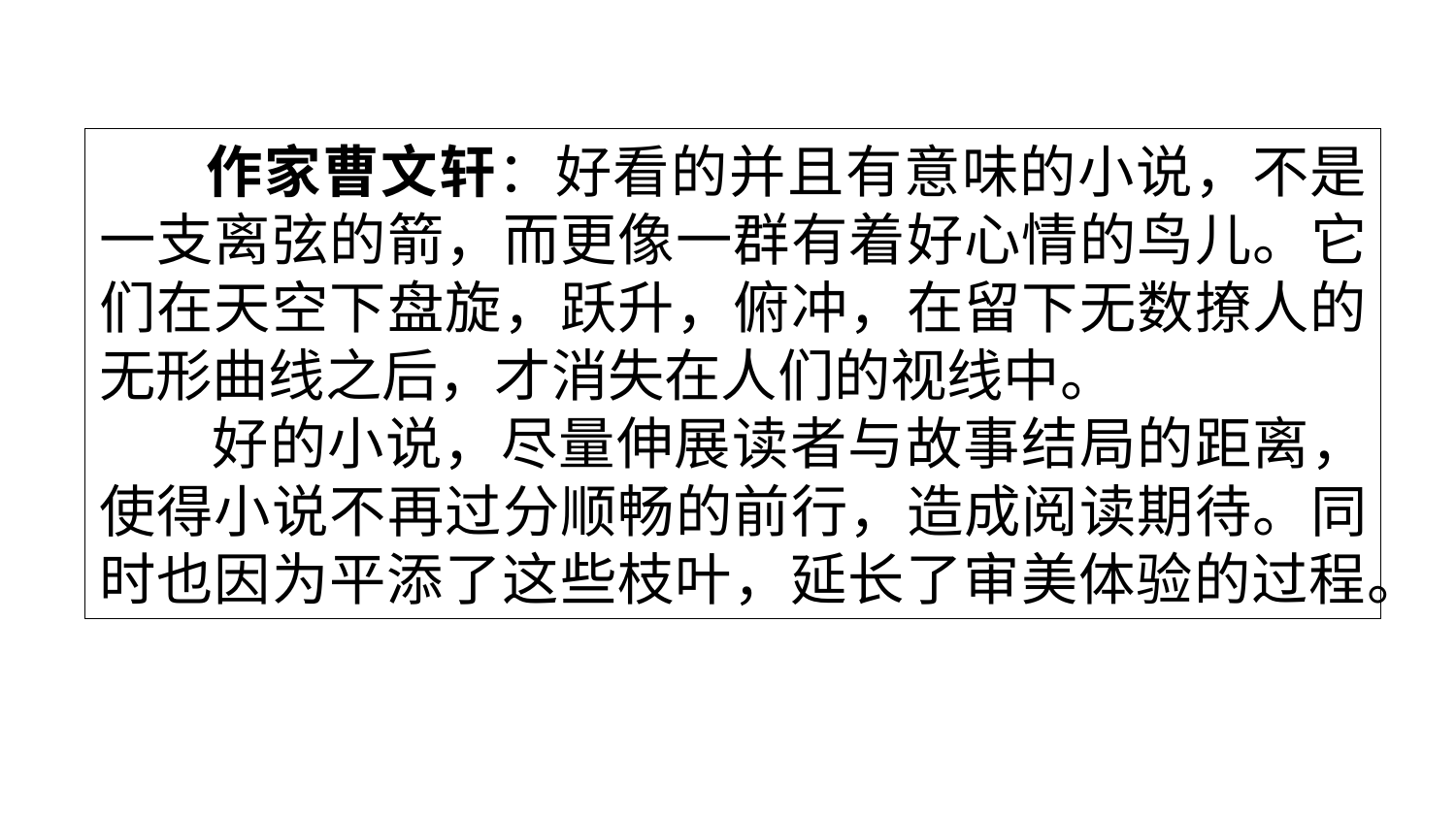

作家曹文轩：好看的并且有意味的小说，不是一支离弦的箭，而更像一群有着好心情的鸟儿。它们在天空下盘旋，跃升，俯冲，在留下无数撩人的无形曲线之后，才消失在人们的视线中。
   好的小说，尽量伸展读者与故事结局的距离，使得小说不再过分顺畅的前行，造成阅读期待。同时也因为平添了这些枝叶，延长了审美体验的过程。